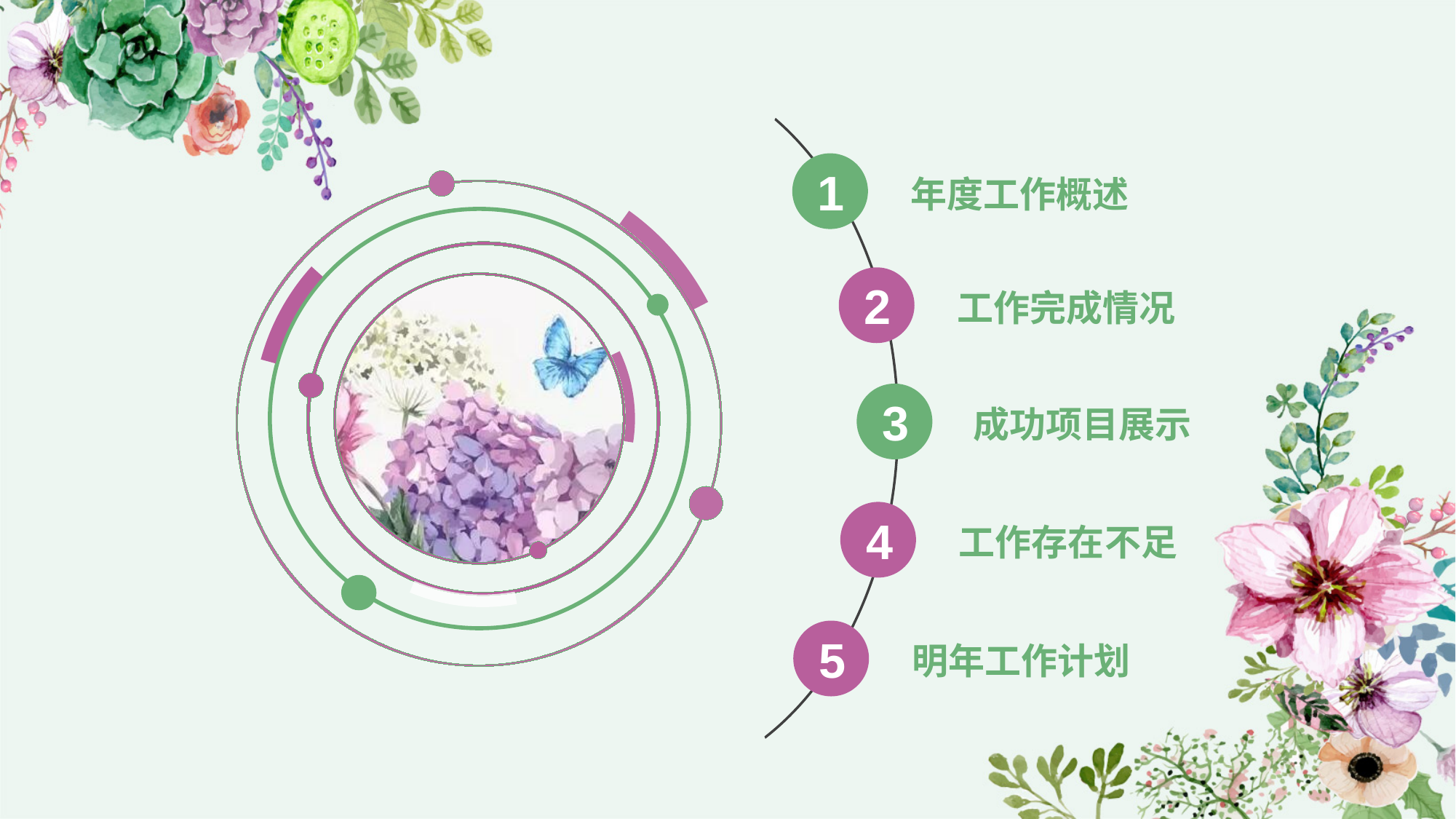

1
年度工作概述

2
工作完成情况

3
成功项目展示
4
工作存在不足
5
明年工作计划